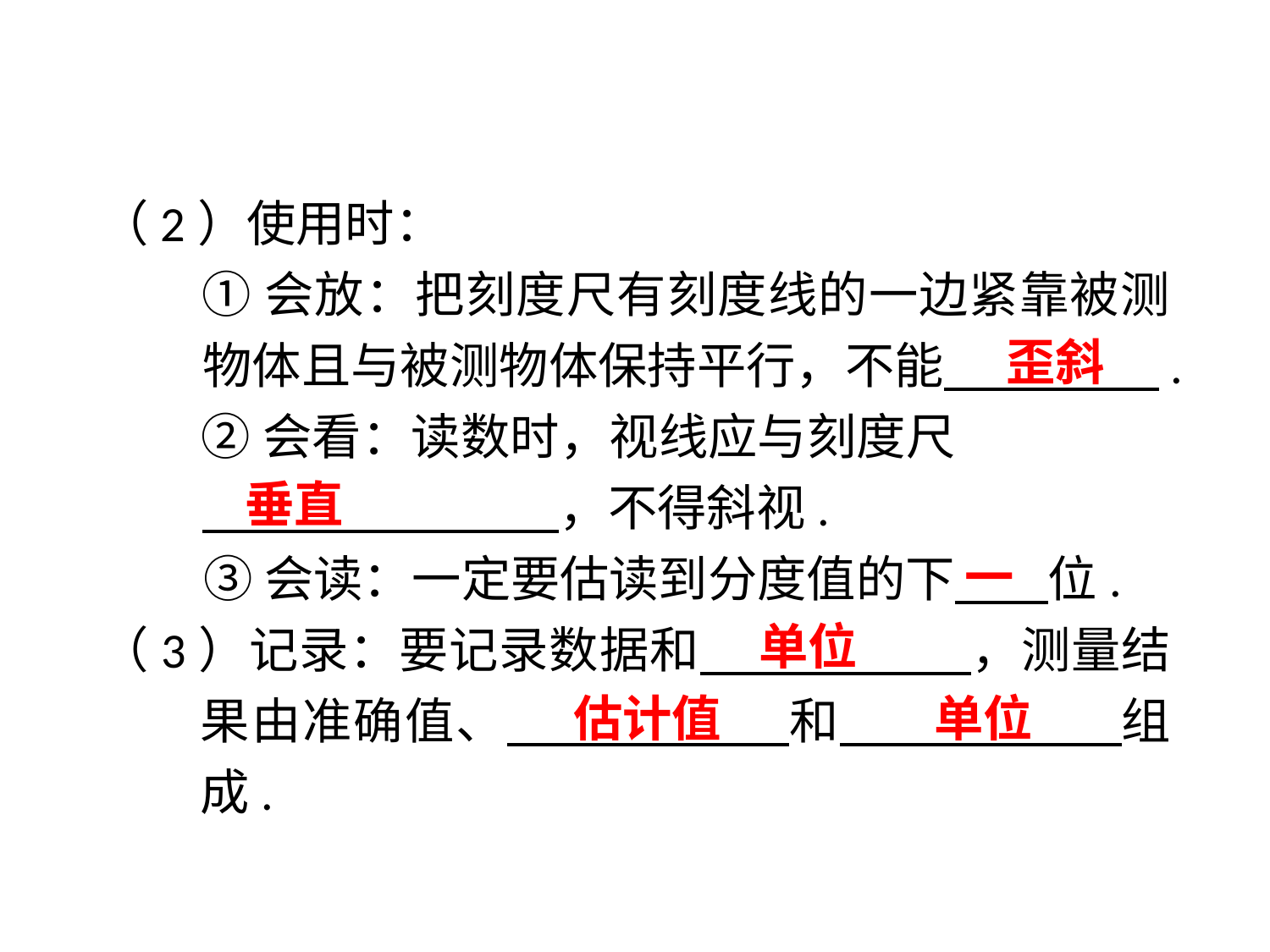

（2）使用时：
①会放：把刻度尺有刻度线的一边紧靠被测物体且与被测物体保持平行，不能　　      　.
②会看：读数时，视线应与刻度尺　　      　　　      　             ，不得斜视.
③会读：一定要估读到分度值的下　    位.
（3）记录：要记录数据和　　      　　，测量结果由准确值、　　      　　和　　      　　组成.
歪斜
垂直
一
单位
估计值
单位